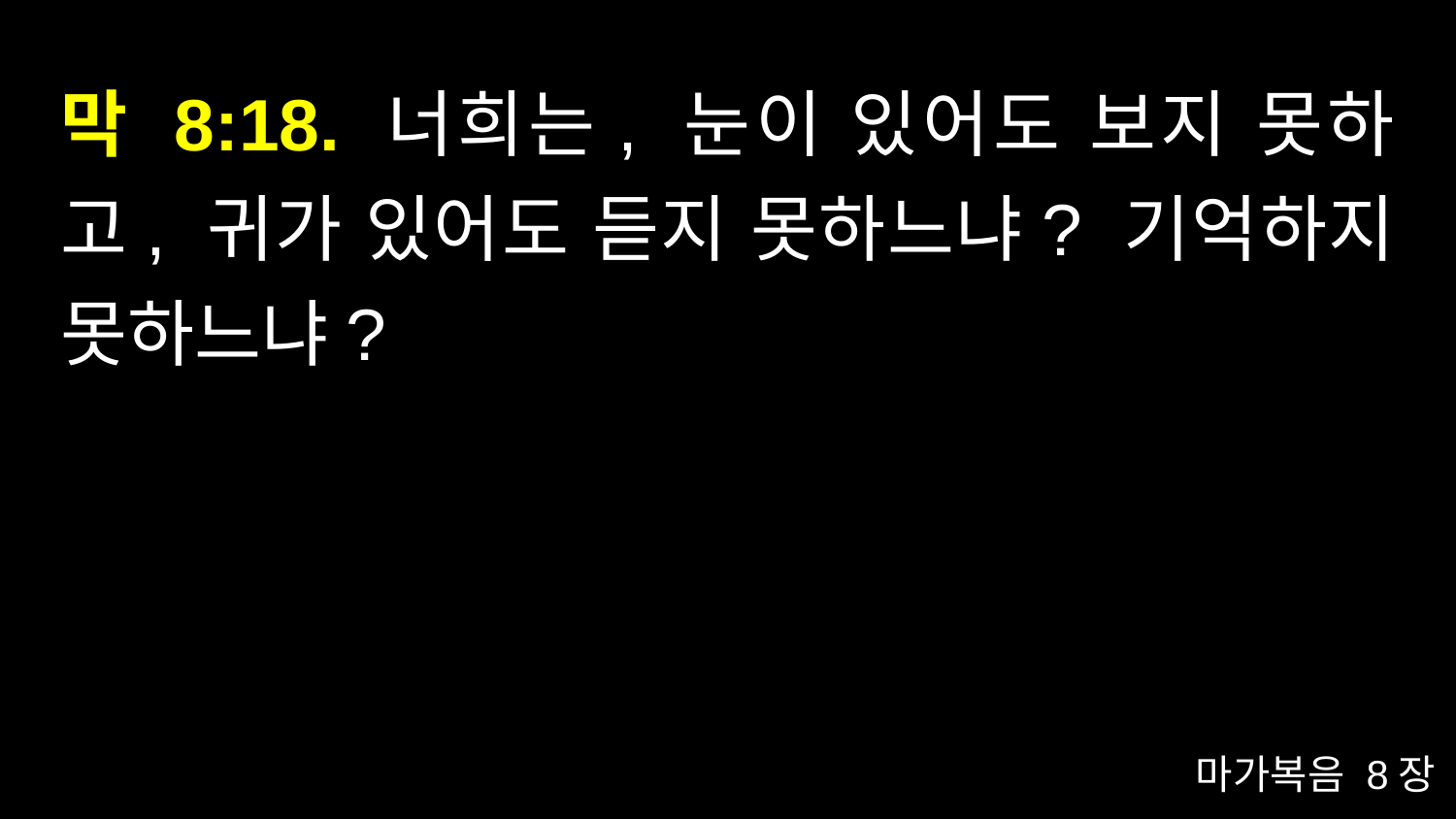

# 막 8:18. 너희는, 눈이 있어도 보지 못하고, 귀가 있어도 듣지 못하느냐? 기억하지 못하느냐?
마가복음 8장